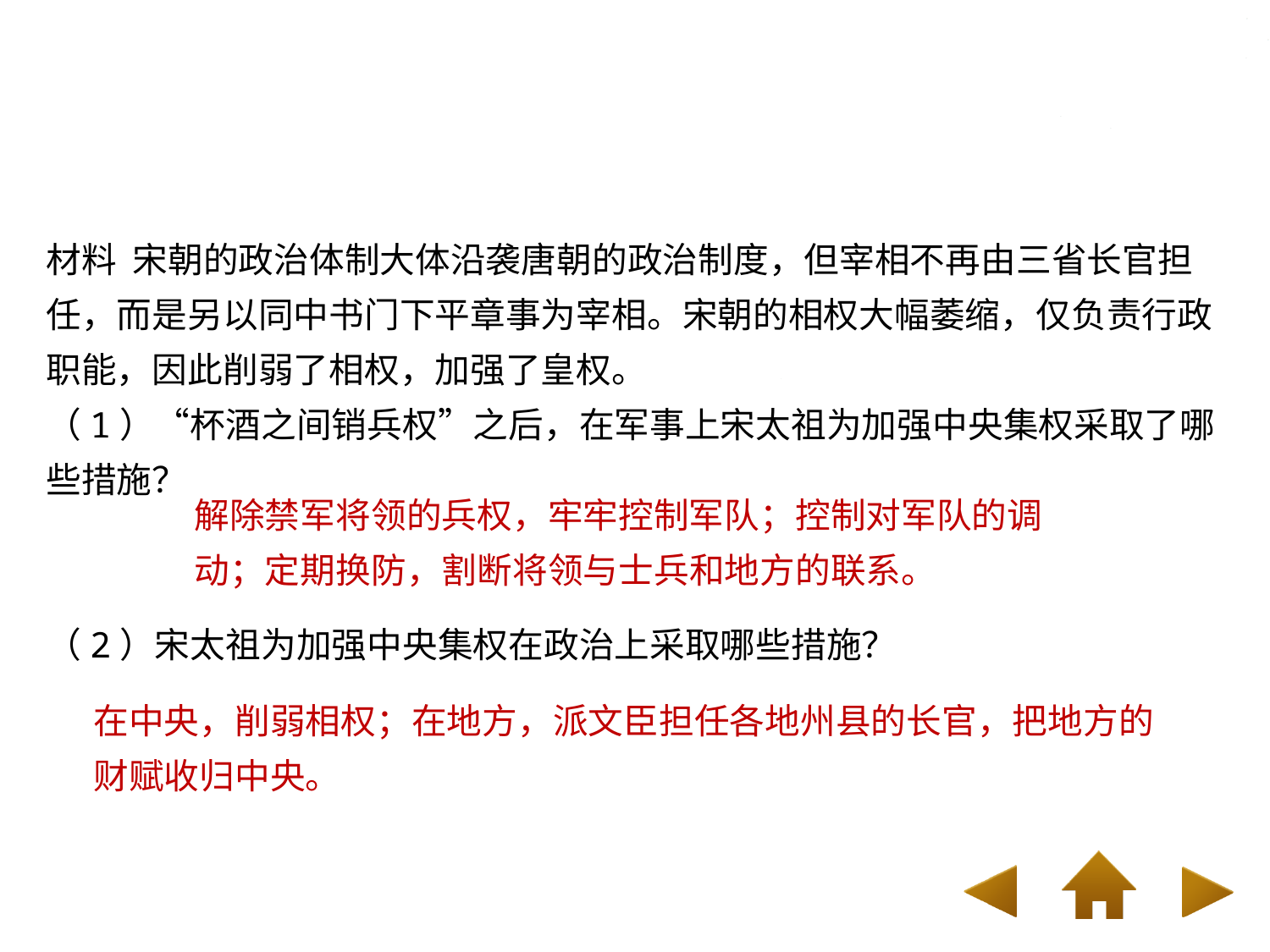

材料  宋朝的政治体制大体沿袭唐朝的政治制度，但宰相不再由三省长官担任，而是另以同中书门下平章事为宰相。宋朝的相权大幅萎缩，仅负责行政职能，因此削弱了相权，加强了皇权。
（1）“杯酒之间销兵权”之后，在军事上宋太祖为加强中央集权采取了哪些措施？

（2）宋太祖为加强中央集权在政治上采取哪些措施？
解除禁军将领的兵权，牢牢控制军队；控制对军队的调动；定期换防，割断将领与士兵和地方的联系。
在中央，削弱相权；在地方，派文臣担任各地州县的长官，把地方的财赋收归中央。